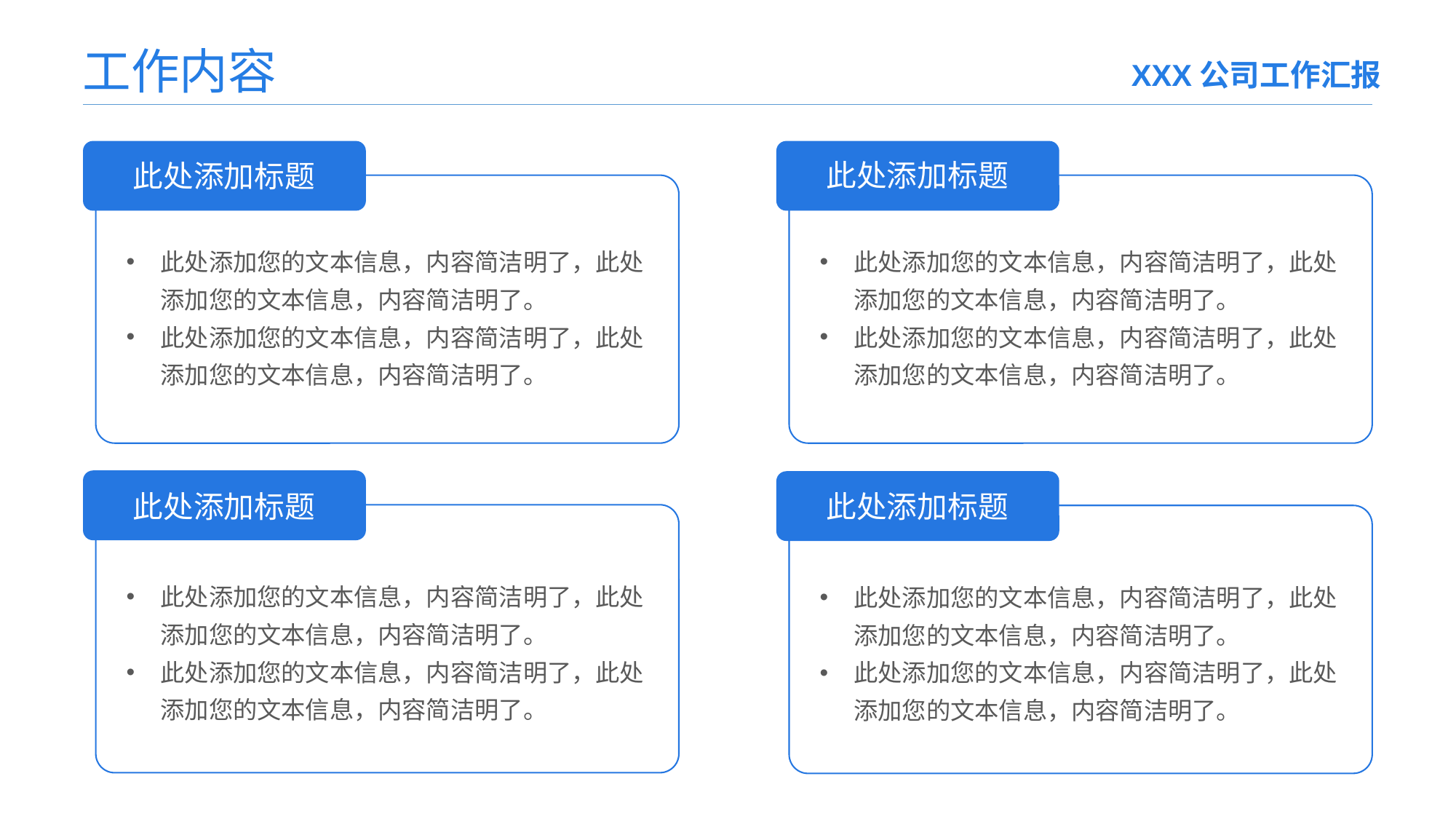

工作内容
XXX公司工作汇报

此处添加标题
此处添加标题
此处添加您的文本信息，内容简洁明了，此处添加您的文本信息，内容简洁明了。
此处添加您的文本信息，内容简洁明了，此处添加您的文本信息，内容简洁明了。
此处添加您的文本信息，内容简洁明了，此处添加您的文本信息，内容简洁明了。
此处添加您的文本信息，内容简洁明了，此处添加您的文本信息，内容简洁明了。

此处添加标题
此处添加标题
此处添加您的文本信息，内容简洁明了，此处添加您的文本信息，内容简洁明了。
此处添加您的文本信息，内容简洁明了，此处添加您的文本信息，内容简洁明了。
此处添加您的文本信息，内容简洁明了，此处添加您的文本信息，内容简洁明了。
此处添加您的文本信息，内容简洁明了，此处添加您的文本信息，内容简洁明了。